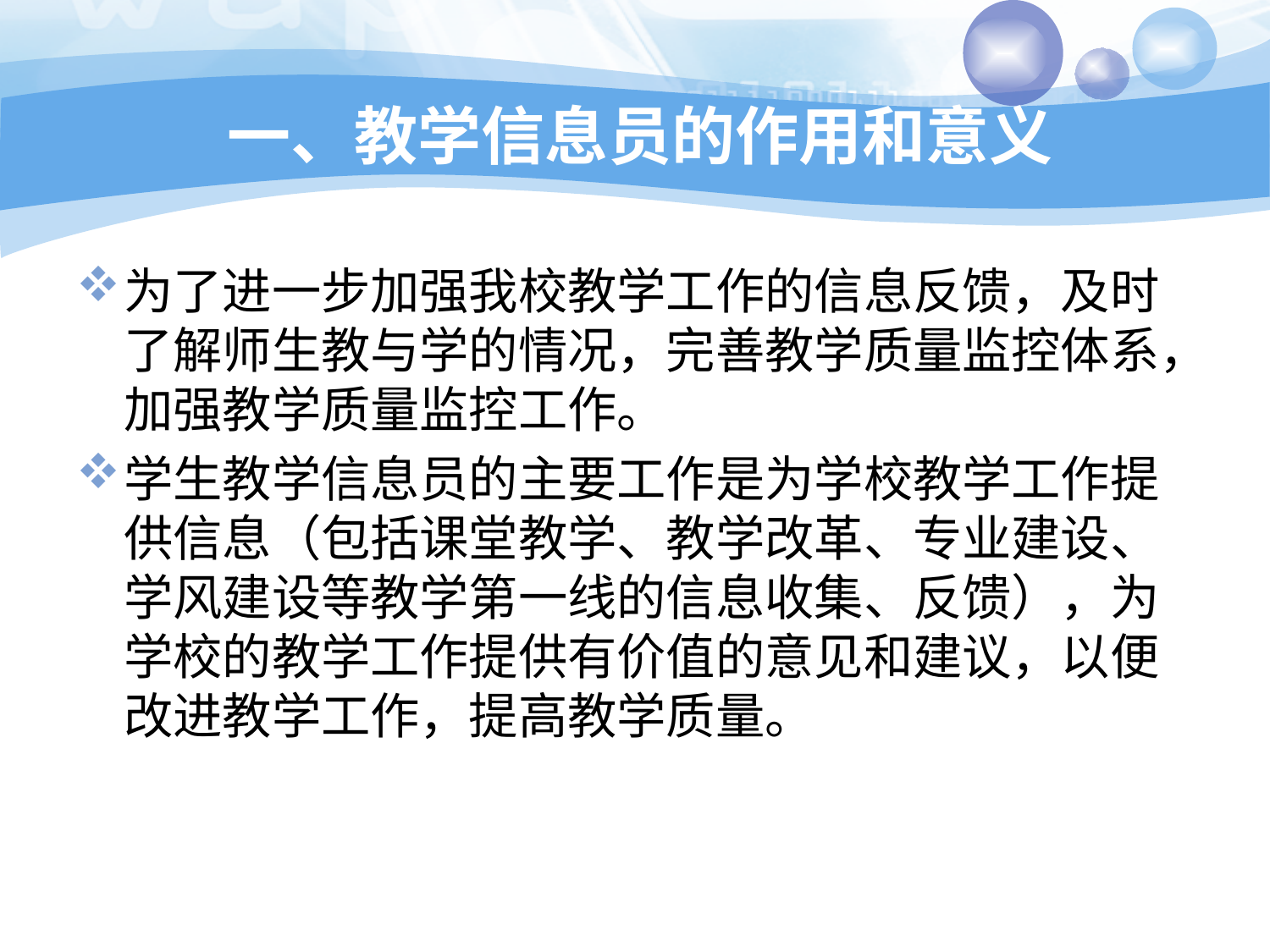

# 一、教学信息员的作用和意义
为了进一步加强我校教学工作的信息反馈，及时了解师生教与学的情况，完善教学质量监控体系，加强教学质量监控工作。
学生教学信息员的主要工作是为学校教学工作提供信息（包括课堂教学、教学改革、专业建设、学风建设等教学第一线的信息收集、反馈），为学校的教学工作提供有价值的意见和建议，以便改进教学工作，提高教学质量。